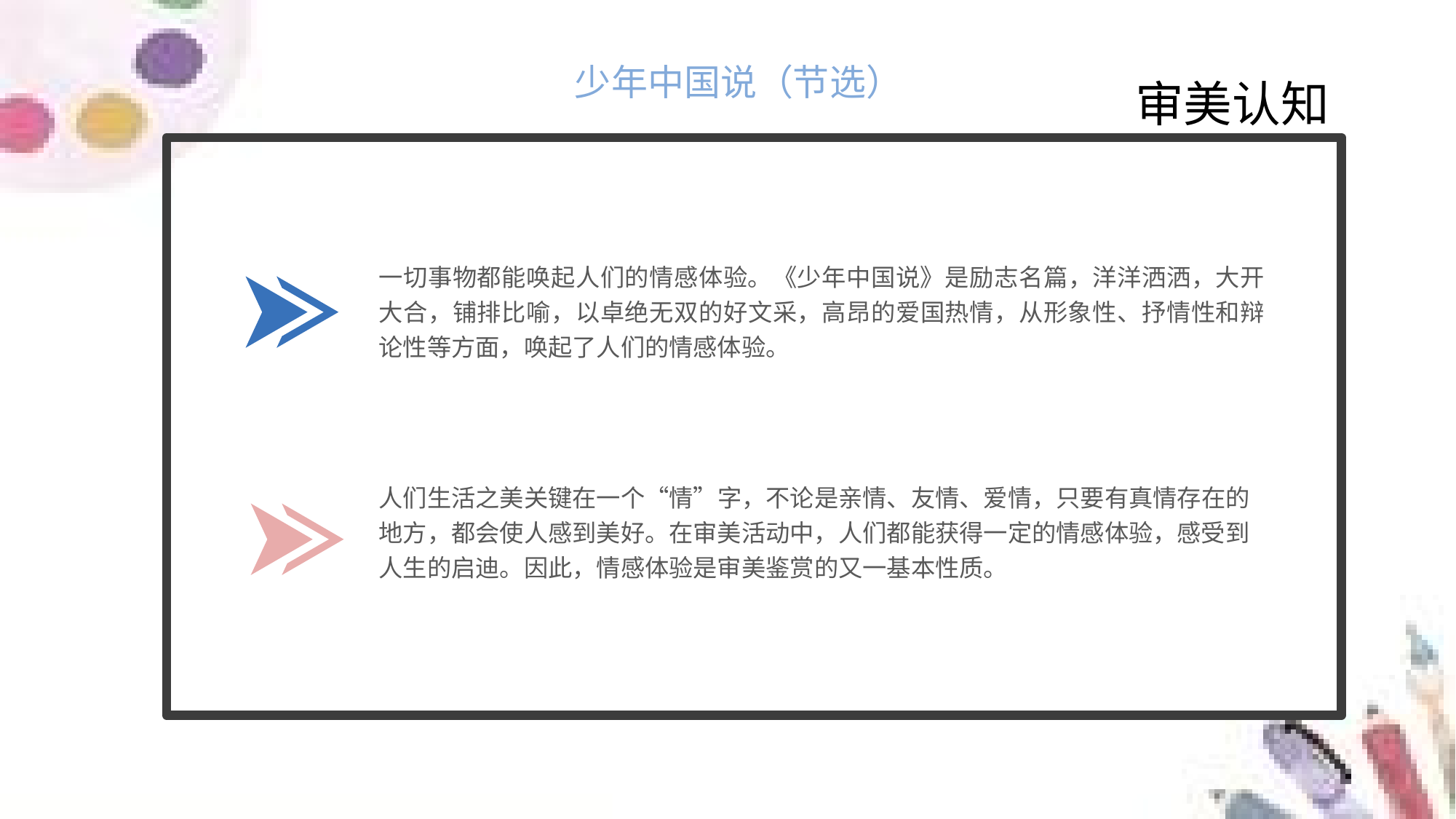

少年中国说（节选）
审美认知

一切事物都能唤起人们的情感体验。《少年中国说》是励志名篇，洋洋洒洒，大开大合，铺排比喻，以卓绝无双的好文采，高昂的爱国热情，从形象性、抒情性和辩论性等方面，唤起了人们的情感体验。

人们生活之美关键在一个“情”字，不论是亲情、友情、爱情，只要有真情存在的地方，都会使人感到美好。在审美活动中，人们都能获得一定的情感体验，感受到人生的启迪。因此，情感体验是审美鉴赏的又一基本性质。